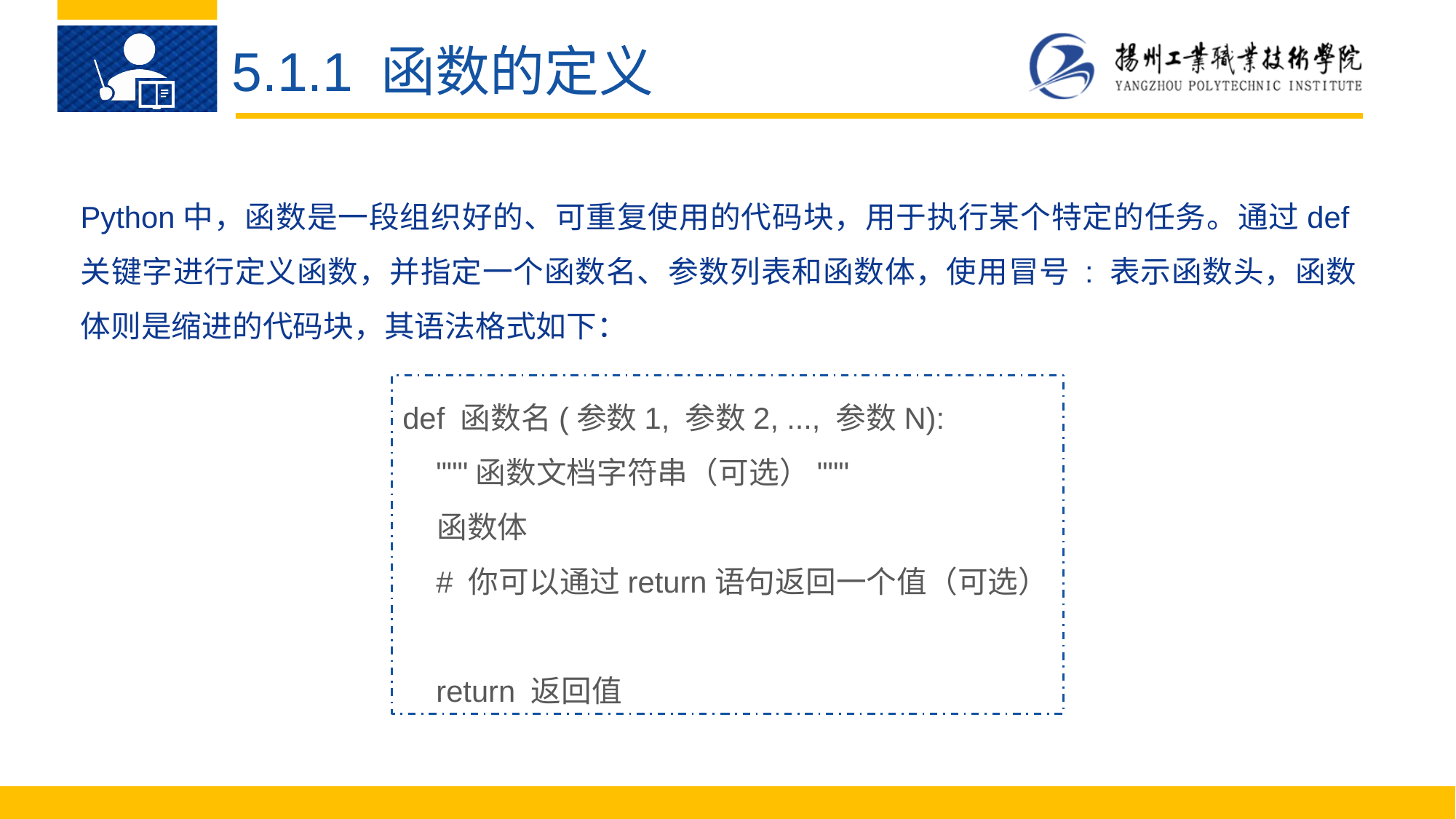

5.1.1 函数的定义
Python中，函数是一段组织好的、可重复使用的代码块，用于执行某个特定的任务。通过def关键字进行定义函数，并指定一个函数名、参数列表和函数体，使用冒号 : 表示函数头，函数体则是缩进的代码块，其语法格式如下：
def 函数名(参数1, 参数2, ..., 参数N):
    """函数文档字符串（可选）"""
    函数体
    # 你可以通过return语句返回一个值（可选）
    return 返回值